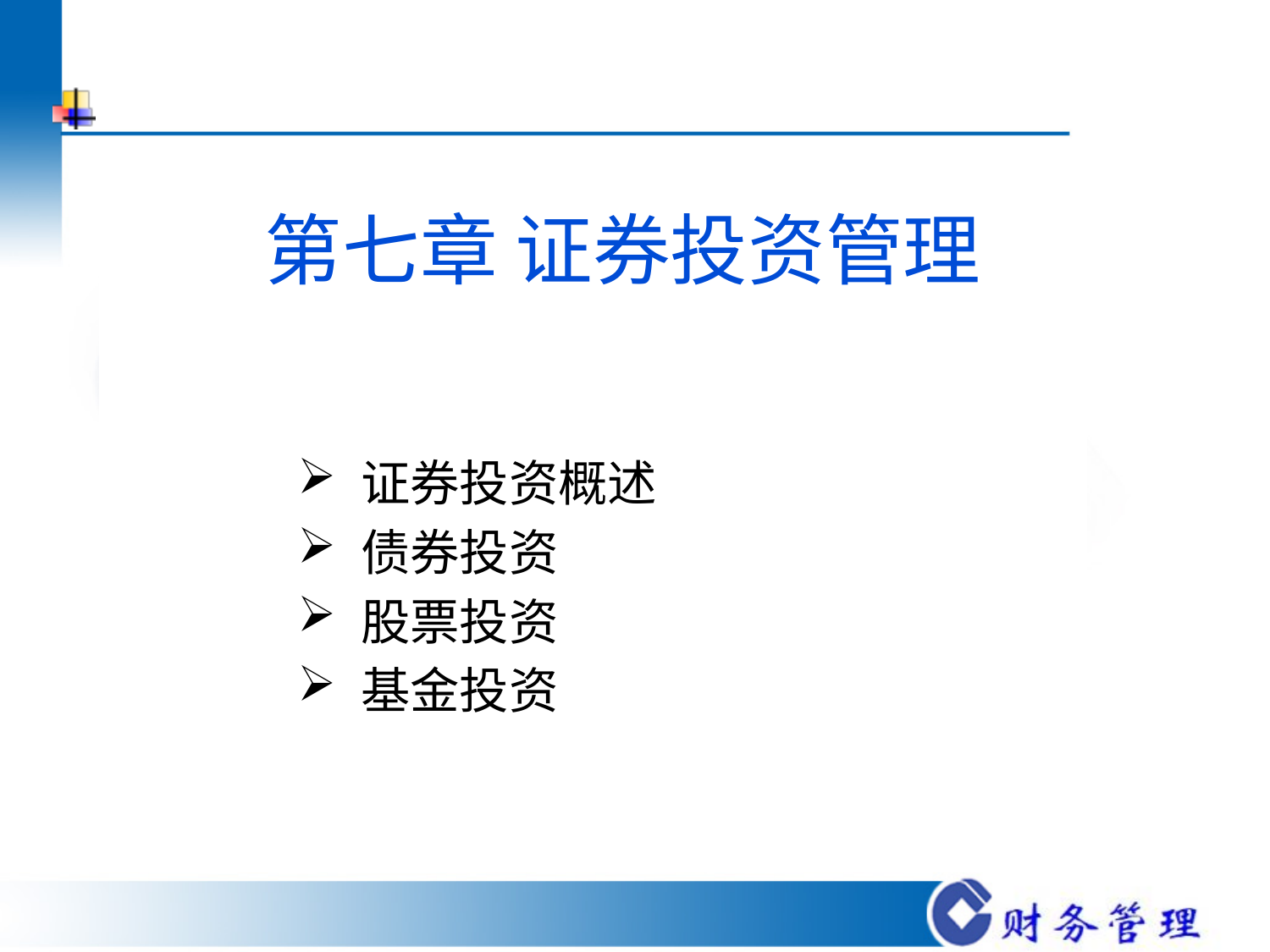

# 第七章 证券投资管理
证券投资概述
债券投资
股票投资
基金投资